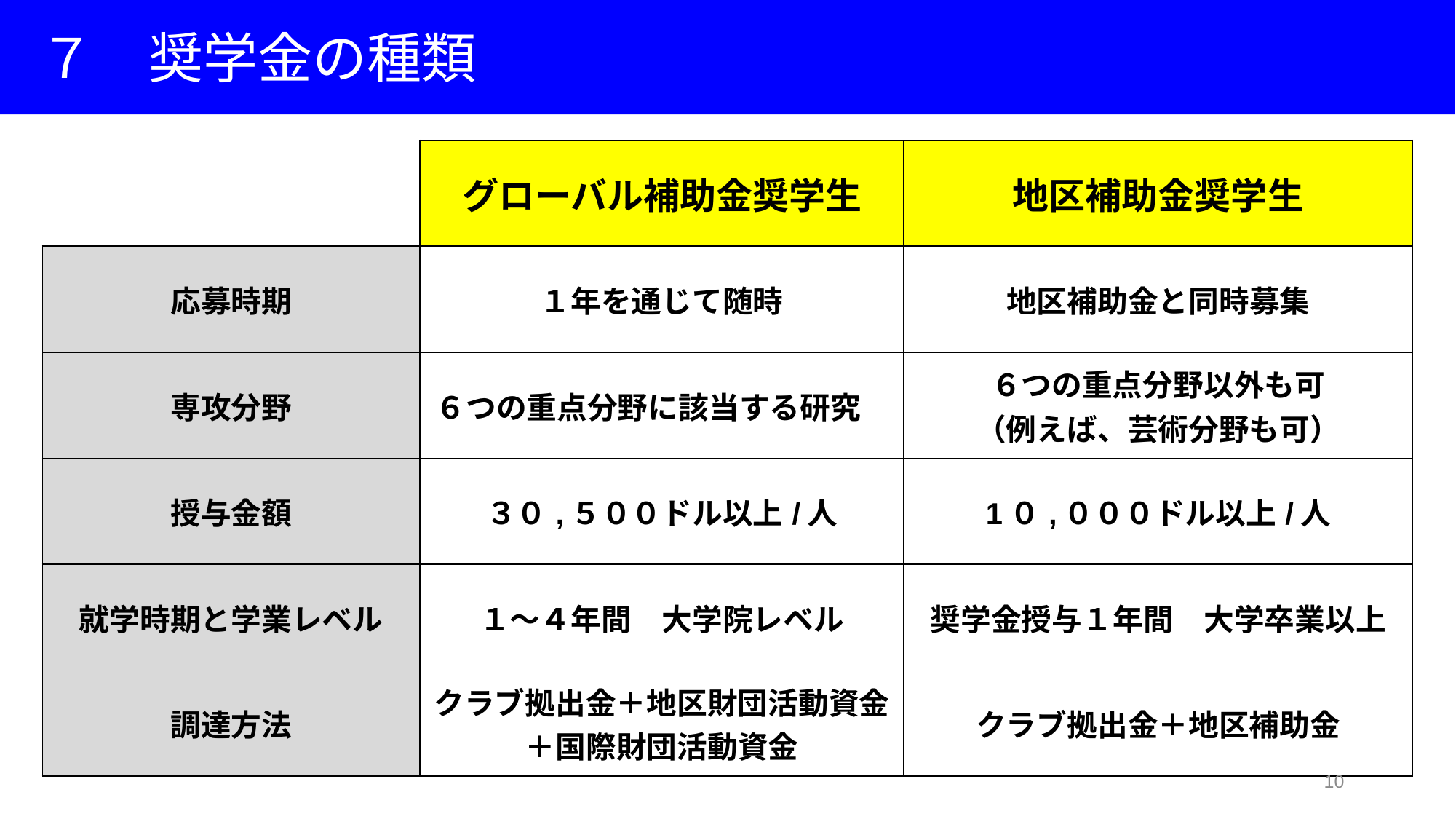

７　奨学金の種類
|  | グローバル補助金奨学生 | 地区補助金奨学生 |
| --- | --- | --- |
| 応募時期 | １年を通じて随時 | 地区補助金と同時募集 |
| 専攻分野 | ６つの重点分野に該当する研究 | ６つの重点分野以外も可 （例えば、芸術分野も可） |
| 授与金額 | ３０,５００ドル以上/人 | 1０,０００ドル以上/人 |
| 就学時期と学業レベル | １～４年間　大学院レベル | 奨学金授与１年間　大学卒業以上 |
| 調達方法 | クラブ拠出金＋地区財団活動資金 ＋国際財団活動資金 | クラブ拠出金＋地区補助金 |
10